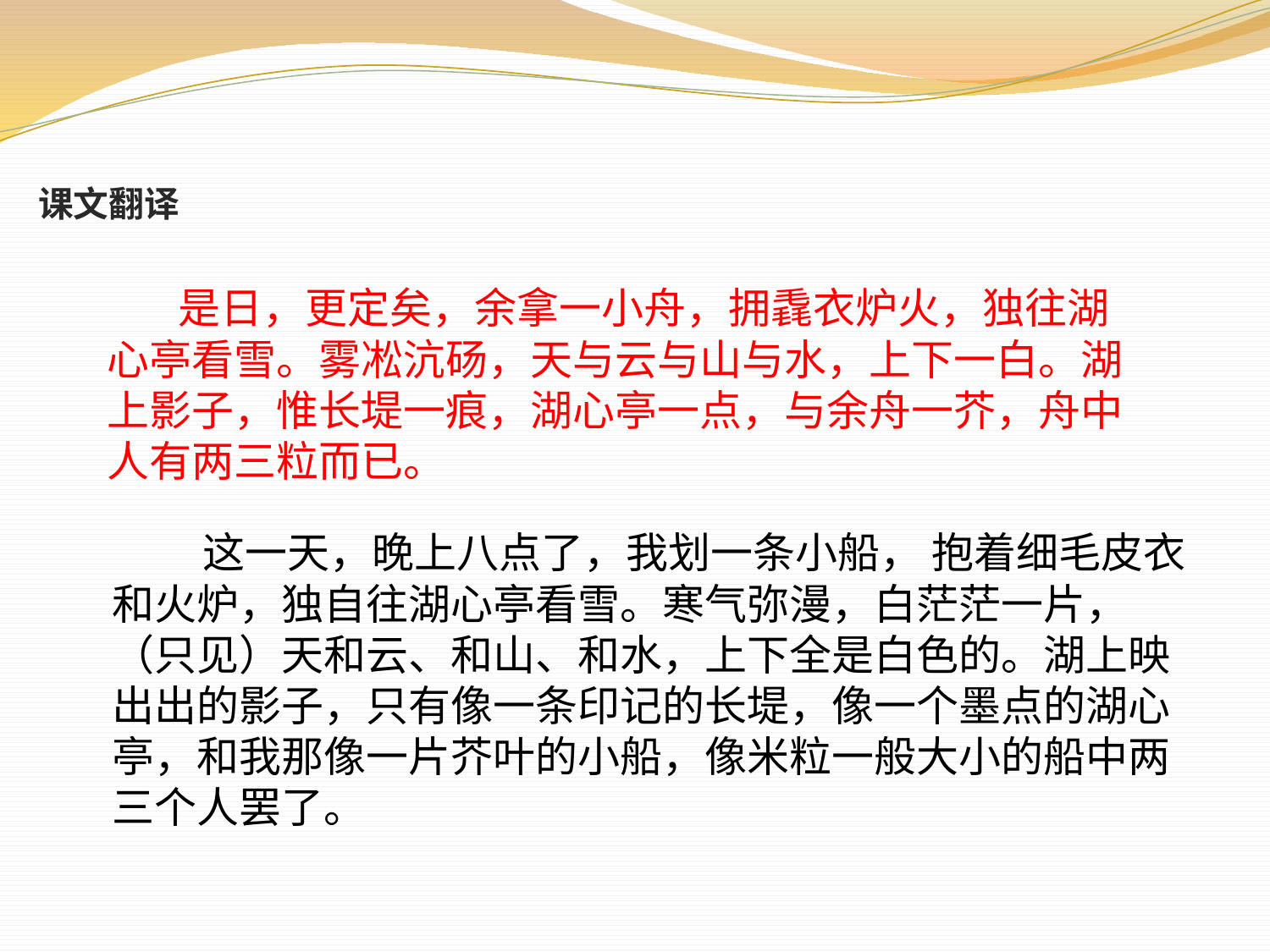

课文翻译
      是日，更定矣，余拿一小舟，拥毳衣炉火，独往湖心亭看雪。雾凇沆砀，天与云与山与水，上下一白。湖上影子，惟长堤一痕，湖心亭一点，与余舟一芥，舟中人有两三粒而已。

       这一天，晚上八点了，我划一条小船， 抱着细毛皮衣和火炉，独自往湖心亭看雪。寒气弥漫，白茫茫一片，（只见）天和云、和山、和水，上下全是白色的。湖上映出出的影子，只有像一条印记的长堤，像一个墨点的湖心亭，和我那像一片芥叶的小船，像米粒一般大小的船中两三个人罢了。